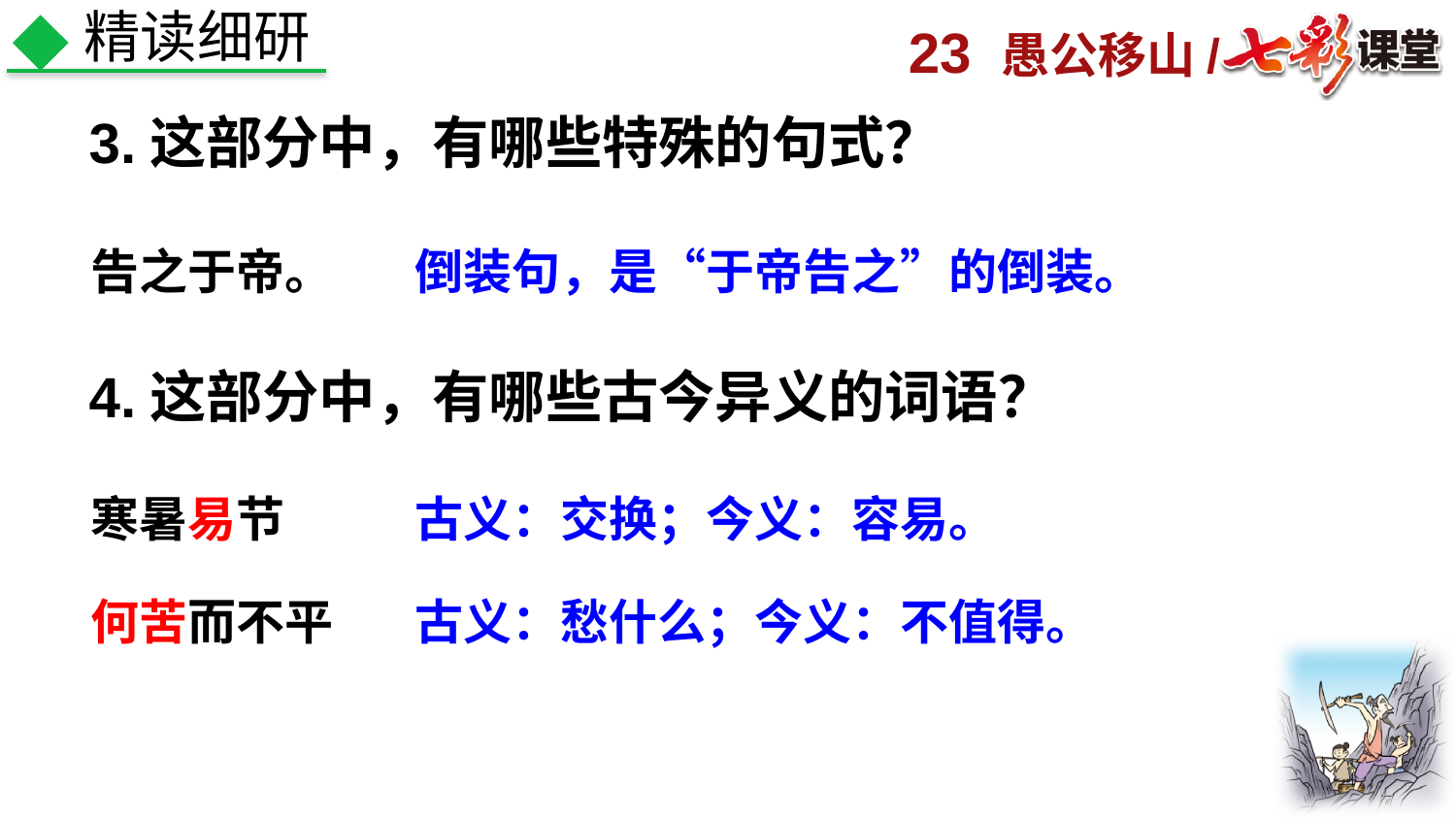

精读细研

3.这部分中，有哪些特殊的句式？
告之于帝。
倒装句，是“于帝告之”的倒装。
4.这部分中，有哪些古今异义的词语？
寒暑易节
古义：交换；今义：容易。
何苦而不平
古义：愁什么；今义：不值得。